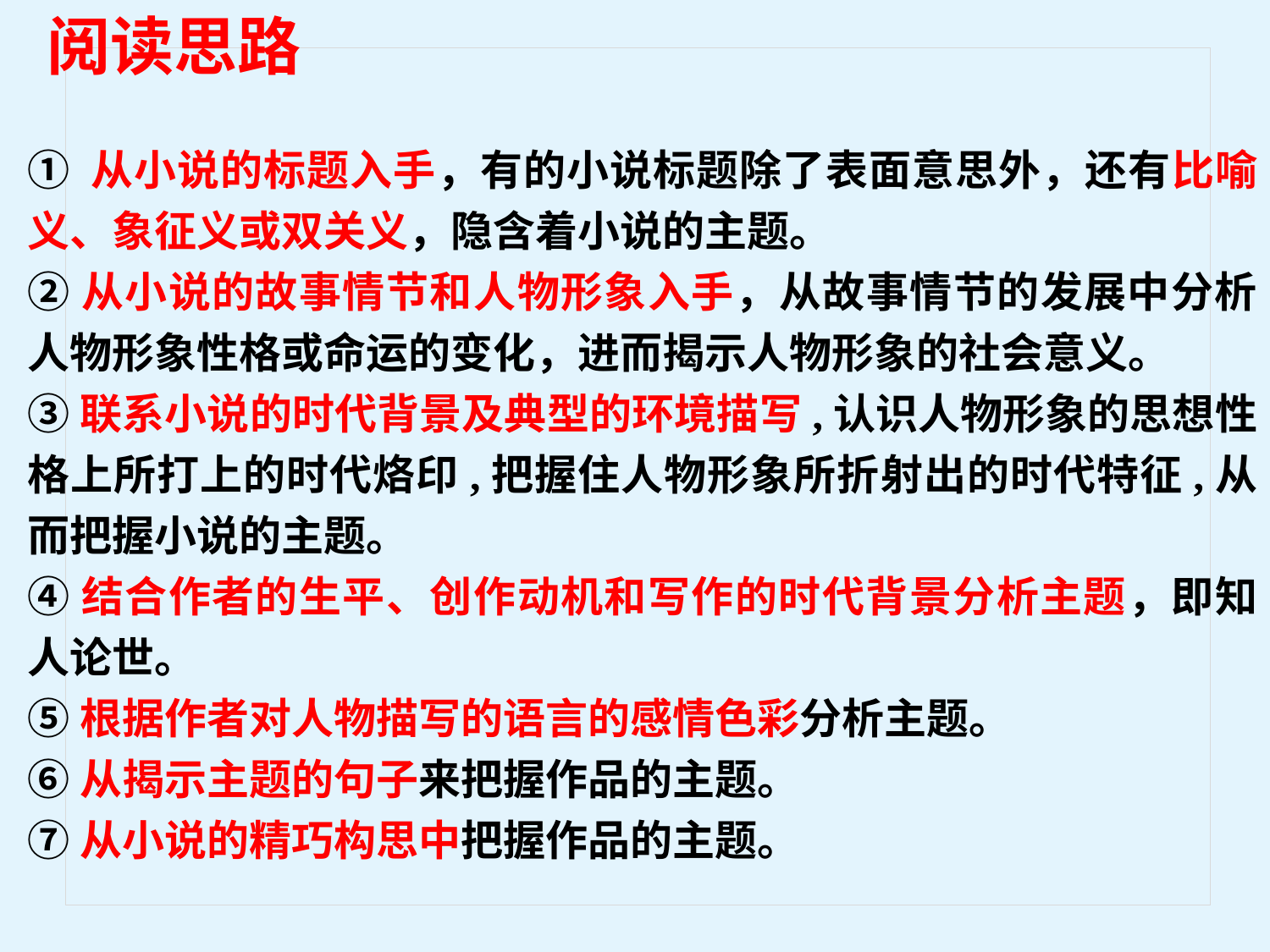

阅读思路
① 从小说的标题入手，有的小说标题除了表面意思外，还有比喻义、象征义或双关义，隐含着小说的主题。
②从小说的故事情节和人物形象入手，从故事情节的发展中分析人物形象性格或命运的变化，进而揭示人物形象的社会意义。
③联系小说的时代背景及典型的环境描写,认识人物形象的思想性格上所打上的时代烙印,把握住人物形象所折射出的时代特征,从而把握小说的主题。
④结合作者的生平、创作动机和写作的时代背景分析主题，即知人论世。
⑤根据作者对人物描写的语言的感情色彩分析主题。
⑥从揭示主题的句子来把握作品的主题。
⑦从小说的精巧构思中把握作品的主题。